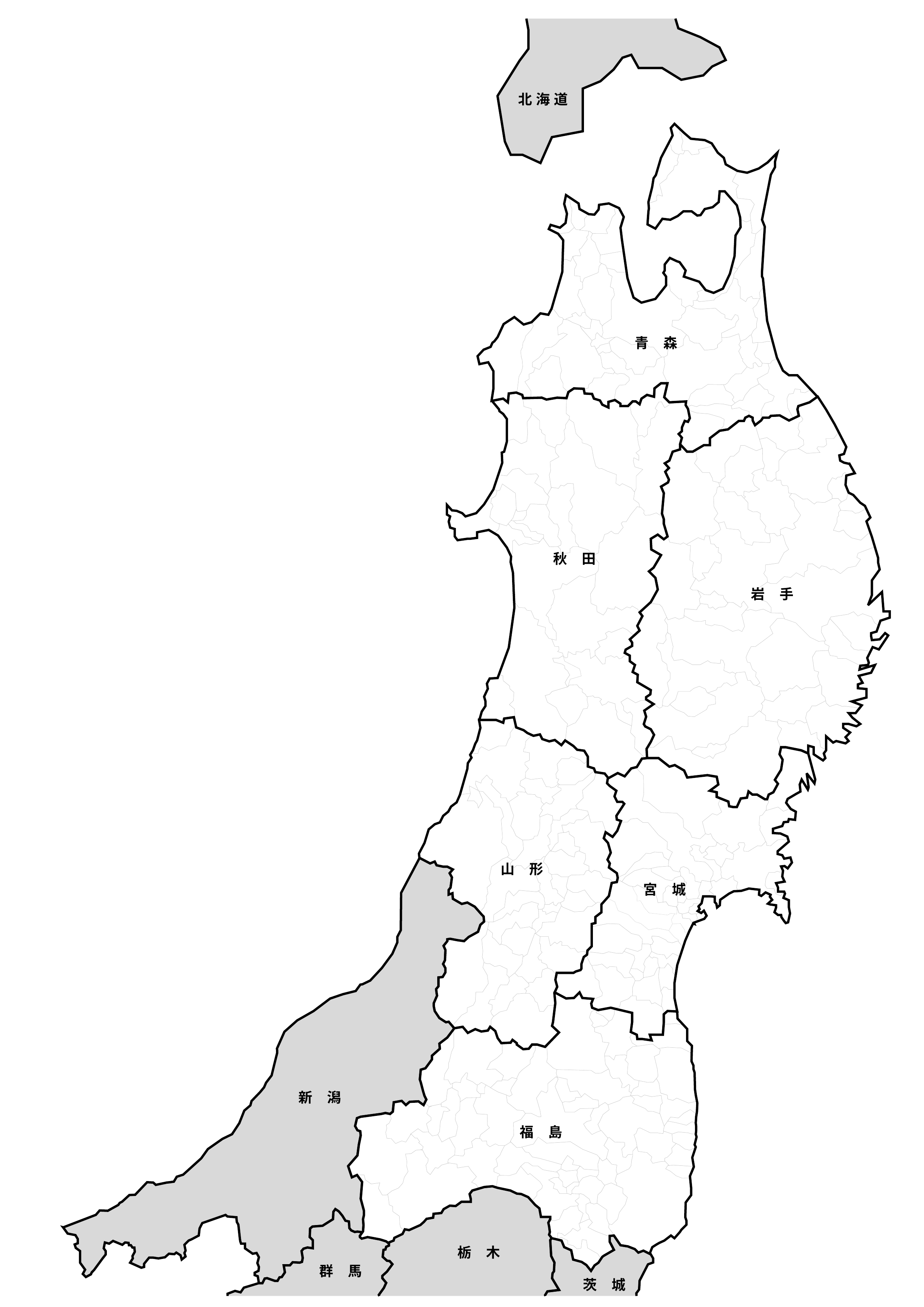

北 海 道

青　森

秋　田

岩　手

山　形

宮　城

福　島
新　潟

栃　木
群　馬
茨　城